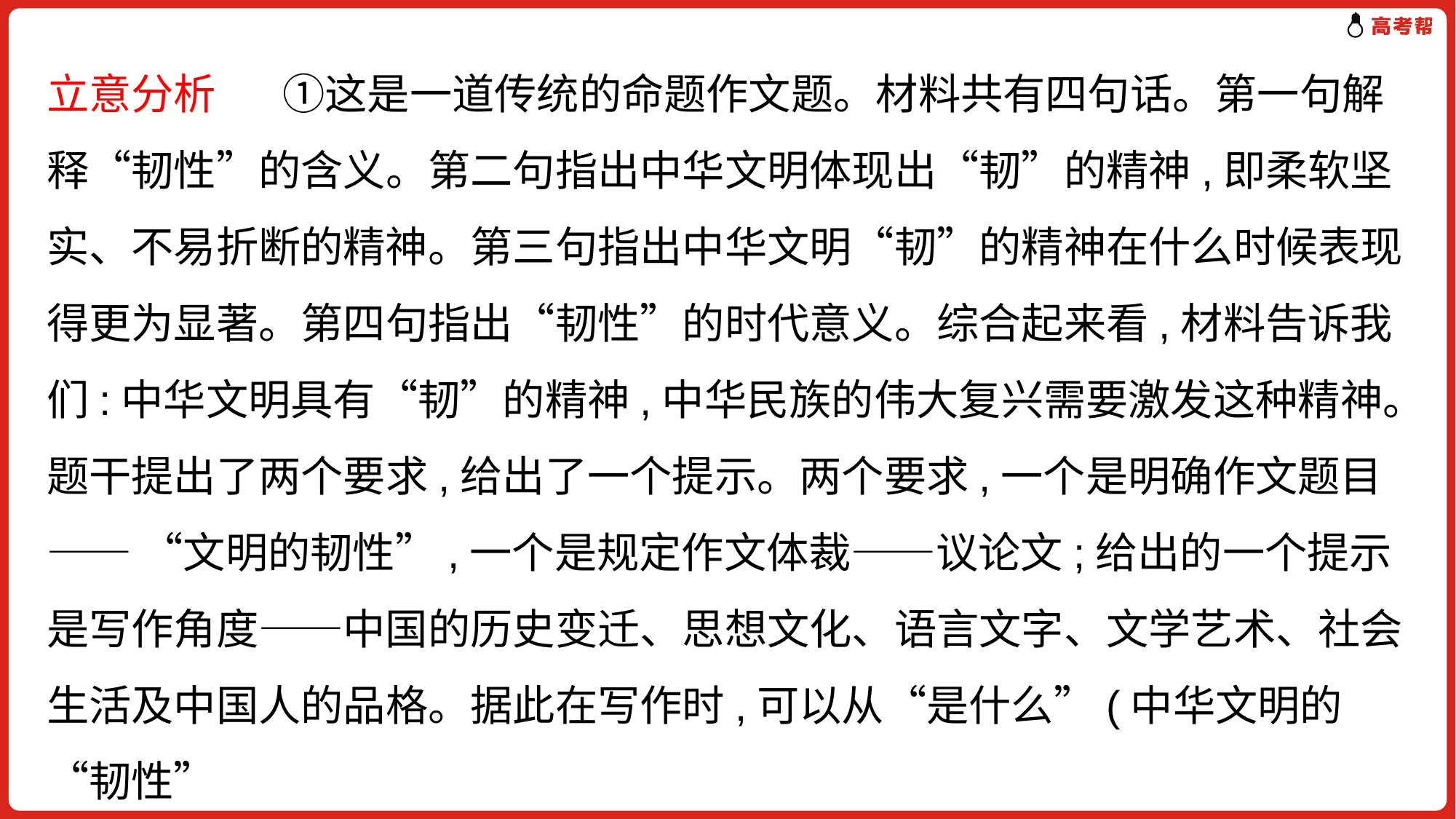

立意分析       ①这是一道传统的命题作文题。材料共有四句话。第一句解释“韧性”的含义。第二句指出中华文明体现出“韧”的精神,即柔软坚实、不易折断的精神。第三句指出中华文明“韧”的精神在什么时候表现得更为显著。第四句指出“韧性”的时代意义。综合起来看,材料告诉我们:中华文明具有“韧”的精神,中华民族的伟大复兴需要激发这种精神。题干提出了两个要求,给出了一个提示。两个要求,一个是明确作文题目—— “文明的韧性”,一个是规定作文体裁——议论文;给出的一个提示是写作角度——中国的历史变迁、思想文化、语言文字、文学艺术、社会生活及中国人的品格。据此在写作时,可以从“是什么”(中华文明的“韧性”